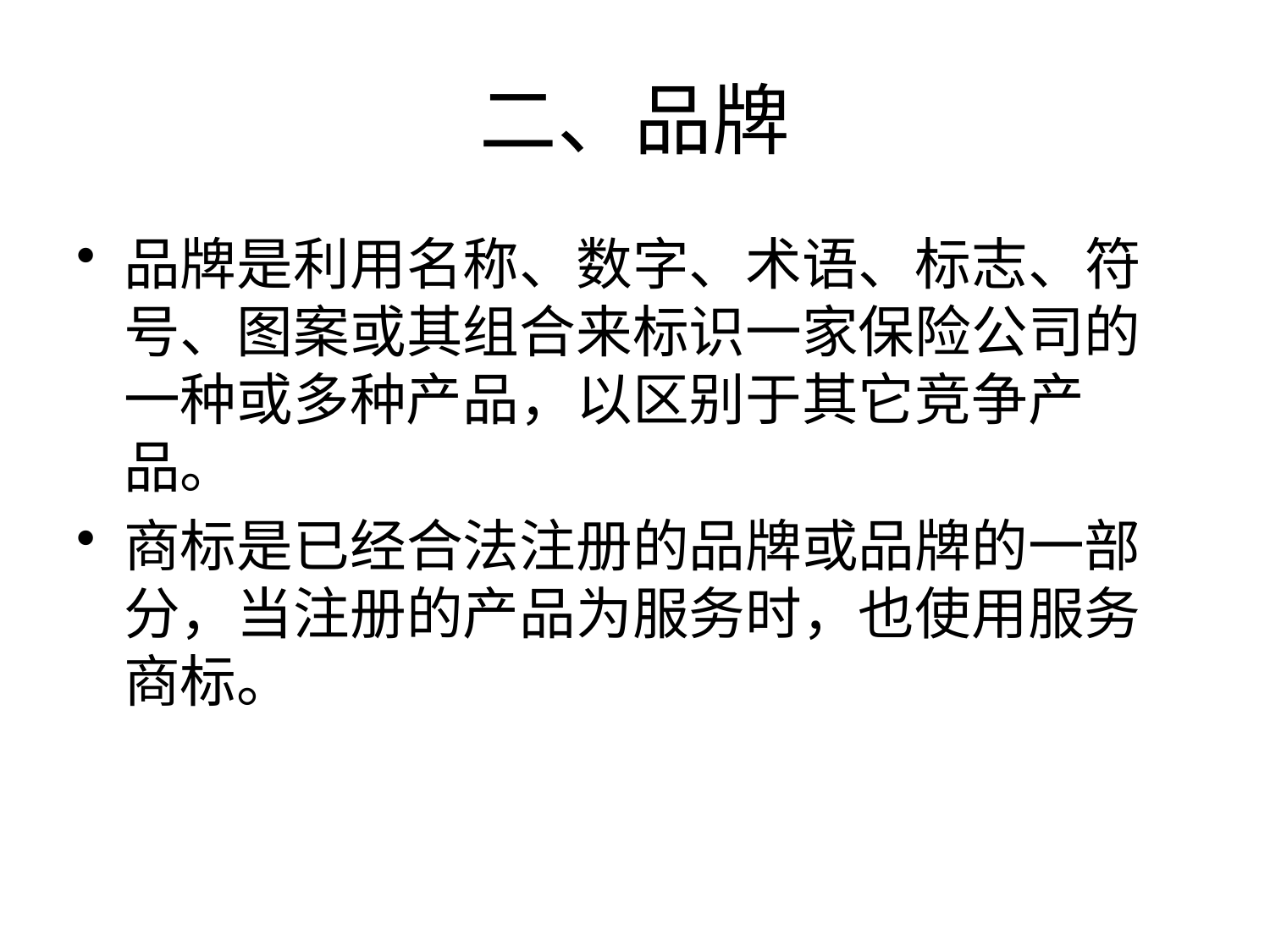

# 二、品牌
品牌是利用名称、数字、术语、标志、符号、图案或其组合来标识一家保险公司的一种或多种产品，以区别于其它竞争产品。
商标是已经合法注册的品牌或品牌的一部分，当注册的产品为服务时，也使用服务商标。